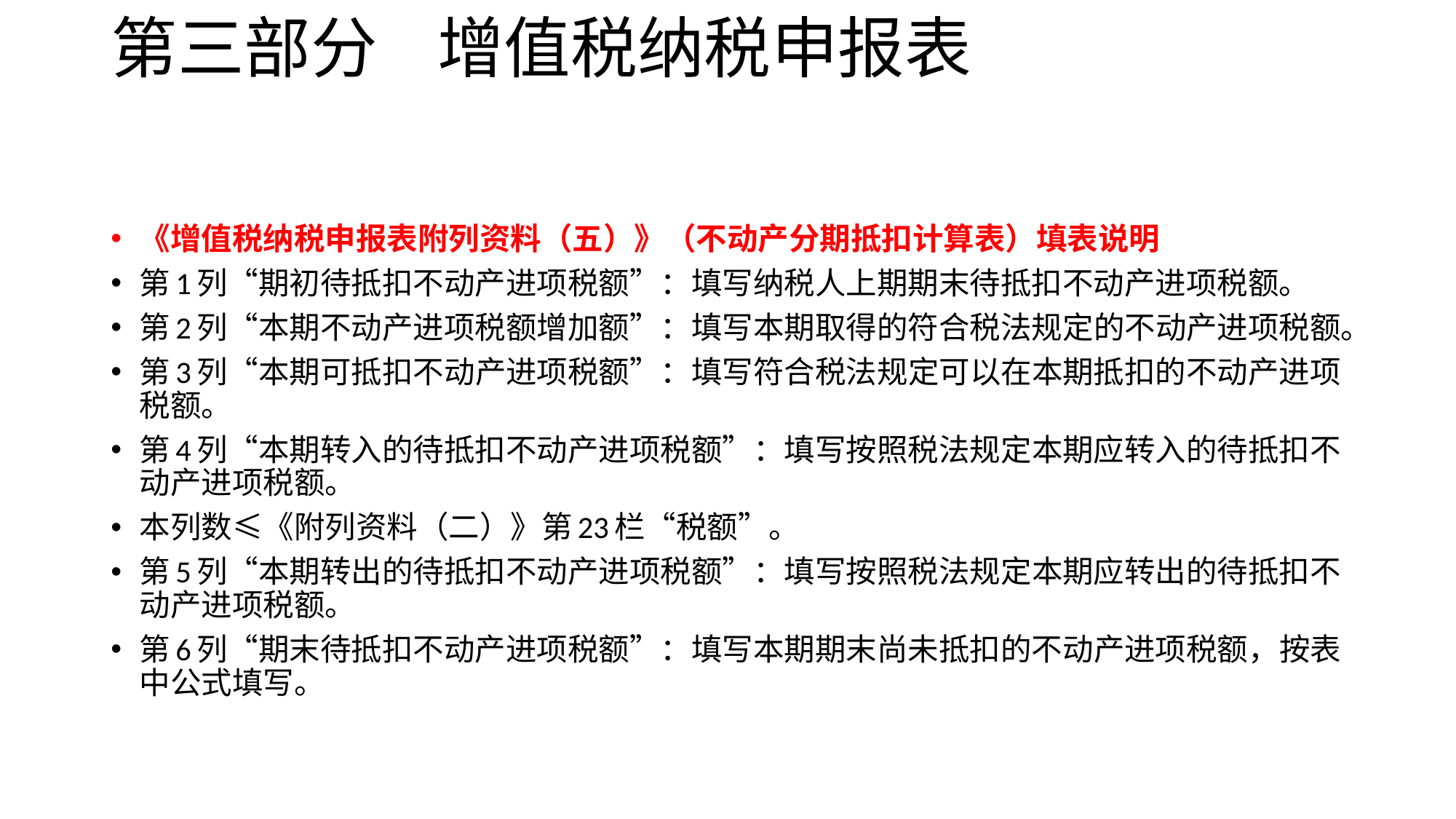

# 第三部分    增值税纳税申报表

《增值税纳税申报表附列资料（五）》（不动产分期抵扣计算表）填表说明
第1列“期初待抵扣不动产进项税额”：填写纳税人上期期末待抵扣不动产进项税额。
第2列“本期不动产进项税额增加额”：填写本期取得的符合税法规定的不动产进项税额。
第3列“本期可抵扣不动产进项税额”：填写符合税法规定可以在本期抵扣的不动产进项税额。
第4列“本期转入的待抵扣不动产进项税额”：填写按照税法规定本期应转入的待抵扣不动产进项税额。
本列数≤《附列资料（二）》第23栏“税额”。
第5列“本期转出的待抵扣不动产进项税额”：填写按照税法规定本期应转出的待抵扣不动产进项税额。
第6列“期末待抵扣不动产进项税额”：填写本期期末尚未抵扣的不动产进项税额，按表中公式填写。